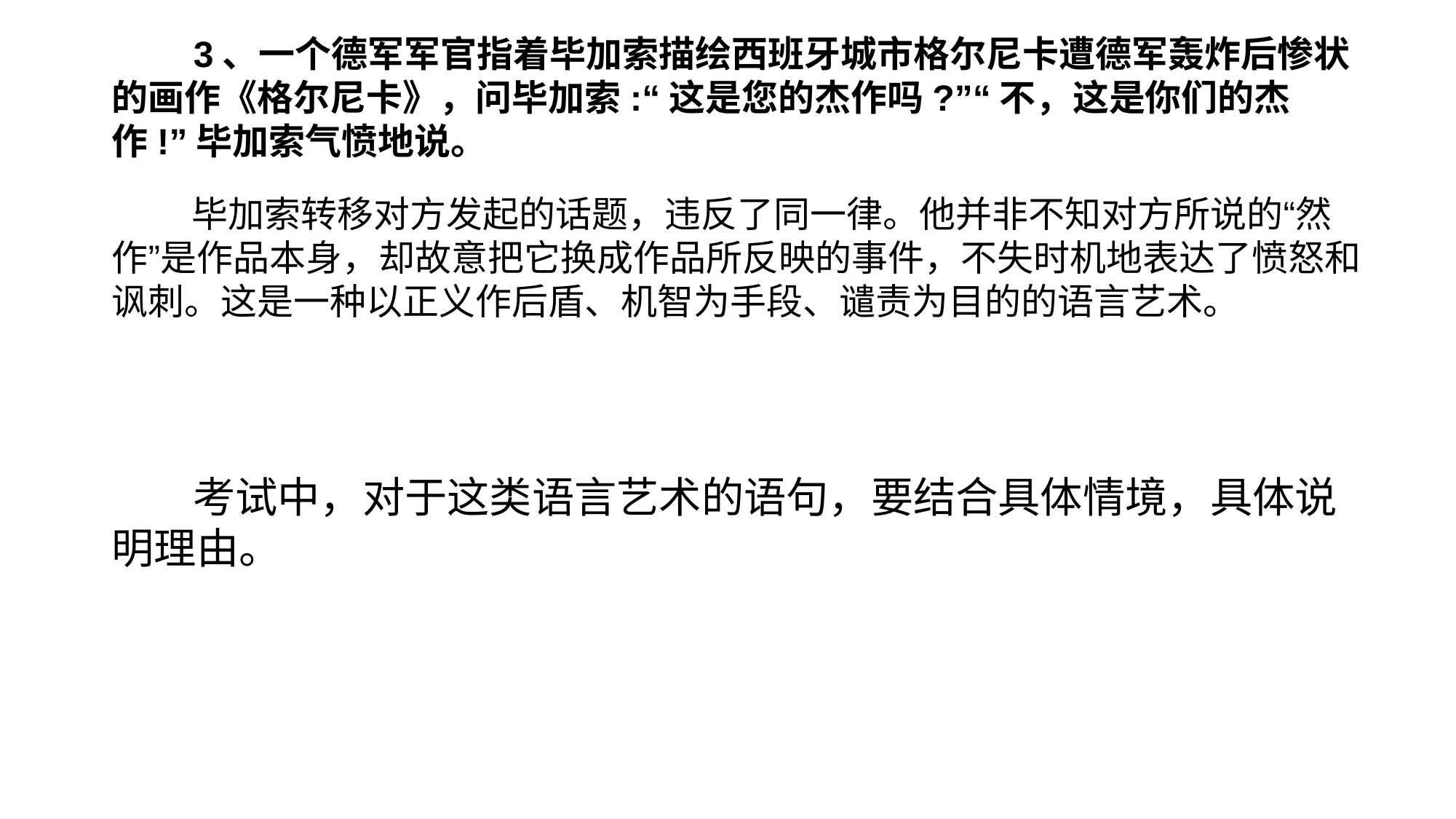

3、一个德军军官指着毕加索描绘西班牙城市格尔尼卡遭德军轰炸后惨状的画作《格尔尼卡》，问毕加索:“这是您的杰作吗?”“不，这是你们的杰作!”毕加索气愤地说。
       毕加索转移对方发起的话题，违反了同一律。他并非不知对方所说的“然作”是作品本身，却故意把它换成作品所反映的事件，不失时机地表达了愤怒和讽刺。这是一种以正义作后盾、机智为手段、谴责为目的的语言艺术。
      考试中，对于这类语言艺术的语句，要结合具体情境，具体说明理由。